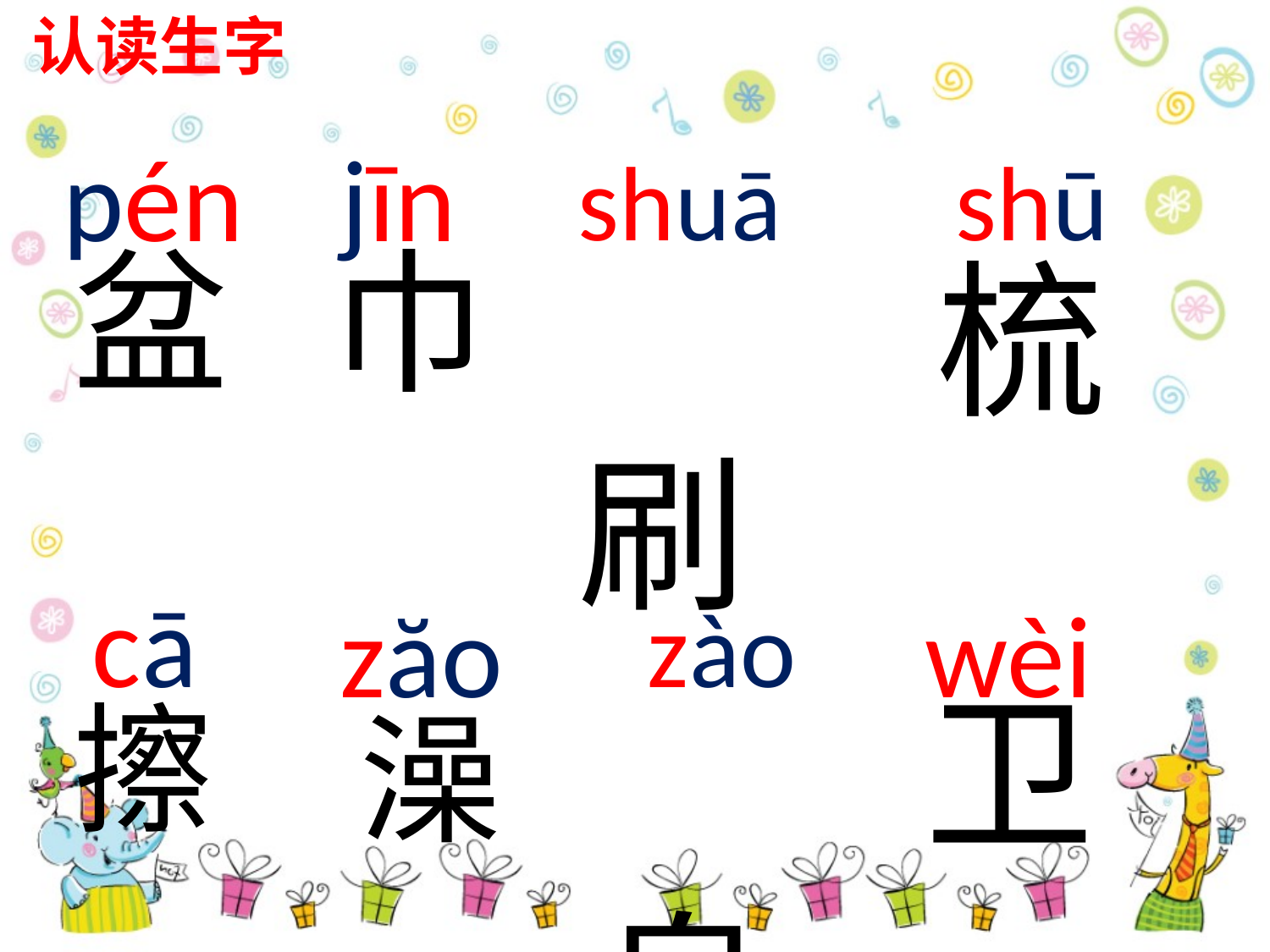

认读生字
pén
盆
jīn
巾
shuā
 刷
shū
梳
cā
擦
zăo
 澡
zào
 皂
wèi
卫